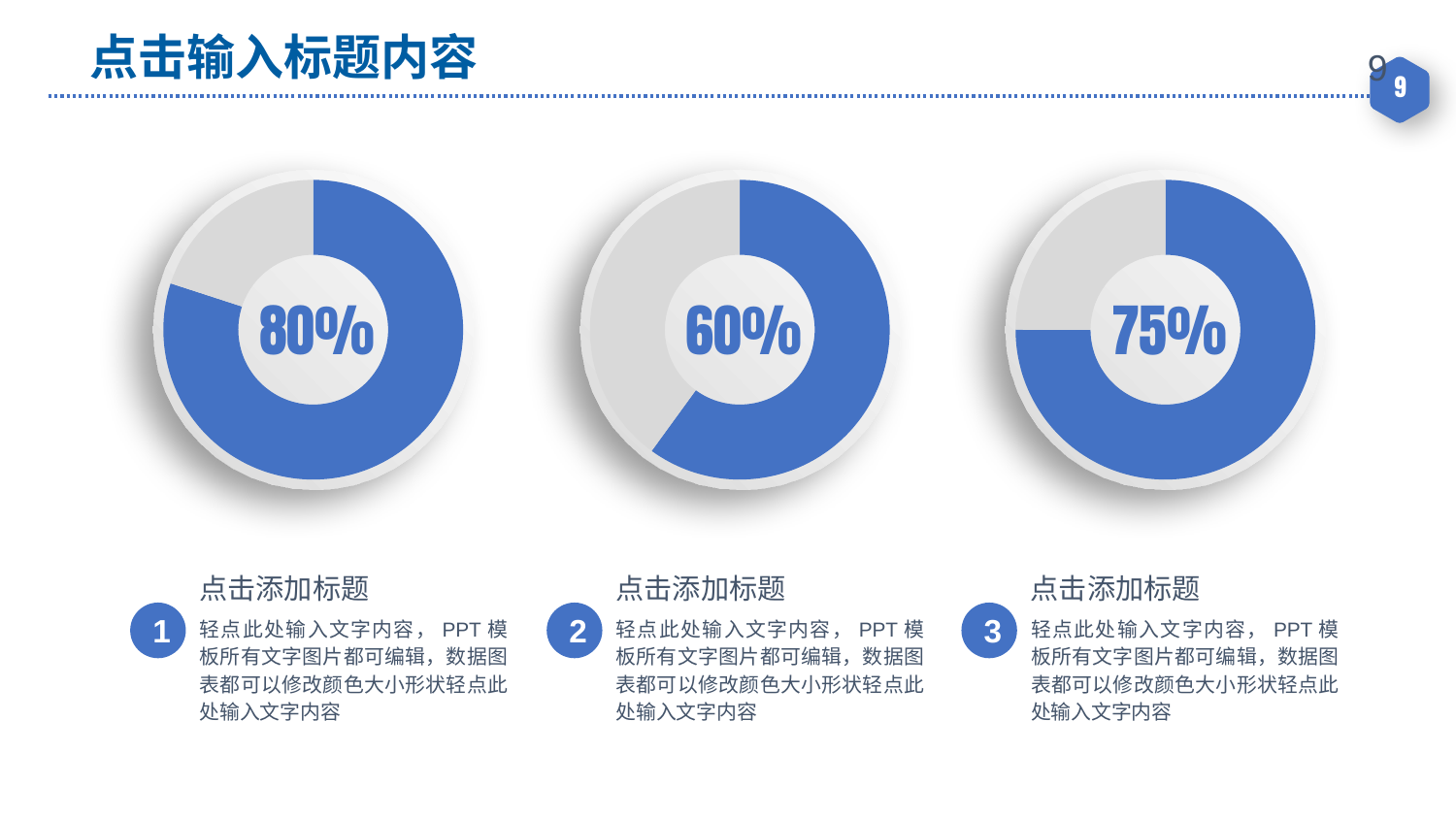

点击输入标题内容
9

### Chart

| Category | 销售额 |
|---|---|
| 2015 | 80.0 |
| 2016 | 20.0 |
80%

### Chart

| Category | 销售额 |
|---|---|
| 2015 | 60.0 |
| 2016 | 40.0 |
60%

### Chart

| Category | 销售额 |
|---|---|
| 2015 | 75.0 |
| 2016 | 25.0 |
75%
点击添加标题
1
轻点此处输入文字内容，PPT模板所有文字图片都可编辑，数据图表都可以修改颜色大小形状轻点此处输入文字内容
点击添加标题
2
轻点此处输入文字内容，PPT模板所有文字图片都可编辑，数据图表都可以修改颜色大小形状轻点此处输入文字内容
点击添加标题
3
轻点此处输入文字内容，PPT模板所有文字图片都可编辑，数据图表都可以修改颜色大小形状轻点此处输入文字内容